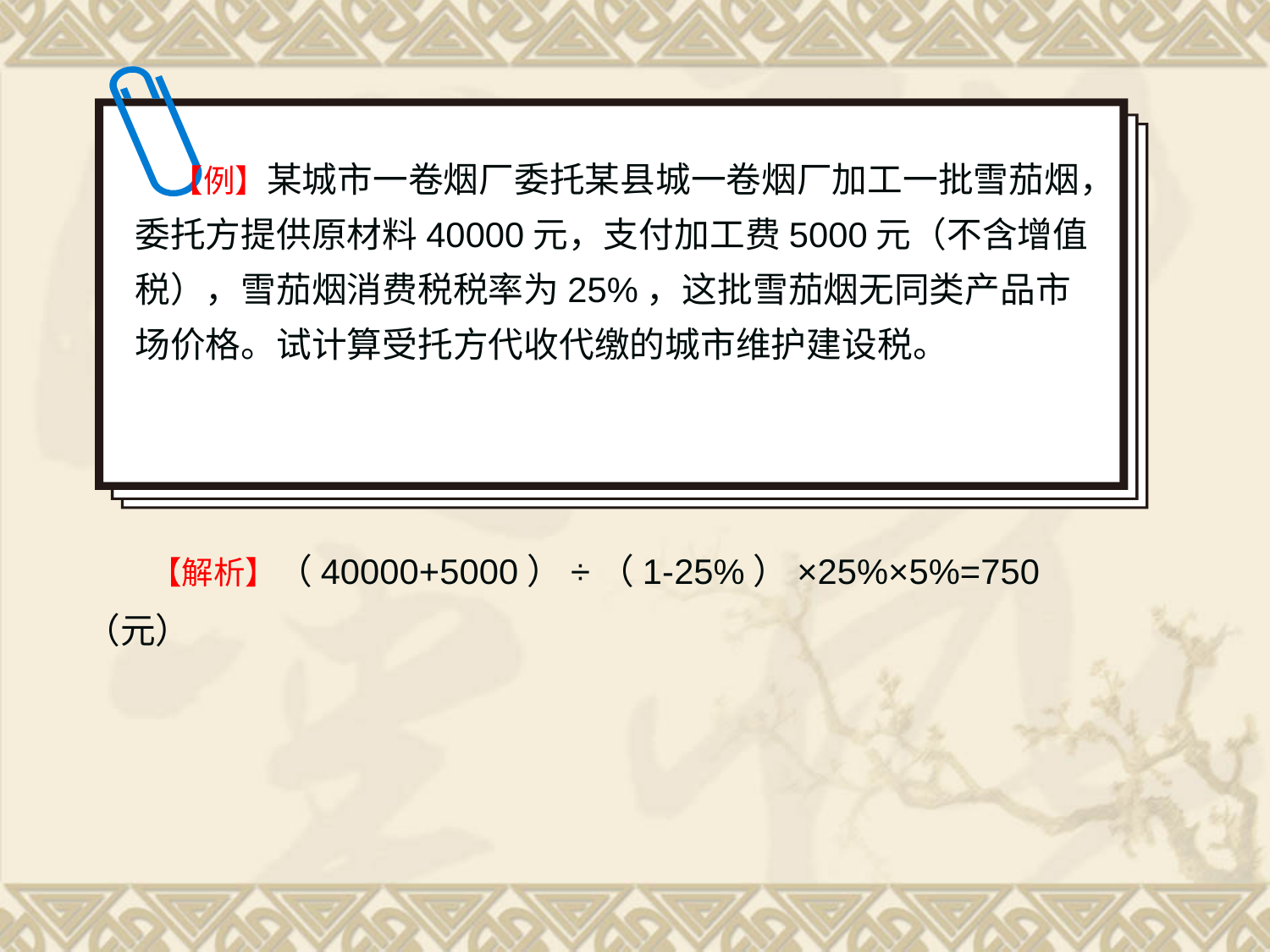

【例】某城市一卷烟厂委托某县城一卷烟厂加工一批雪茄烟，委托方提供原材料40000元，支付加工费5000元（不含增值税），雪茄烟消费税税率为25%，这批雪茄烟无同类产品市场价格。试计算受托方代收代缴的城市维护建设税。
【解析】（40000+5000）÷（1-25%）×25%×5%=750（元）